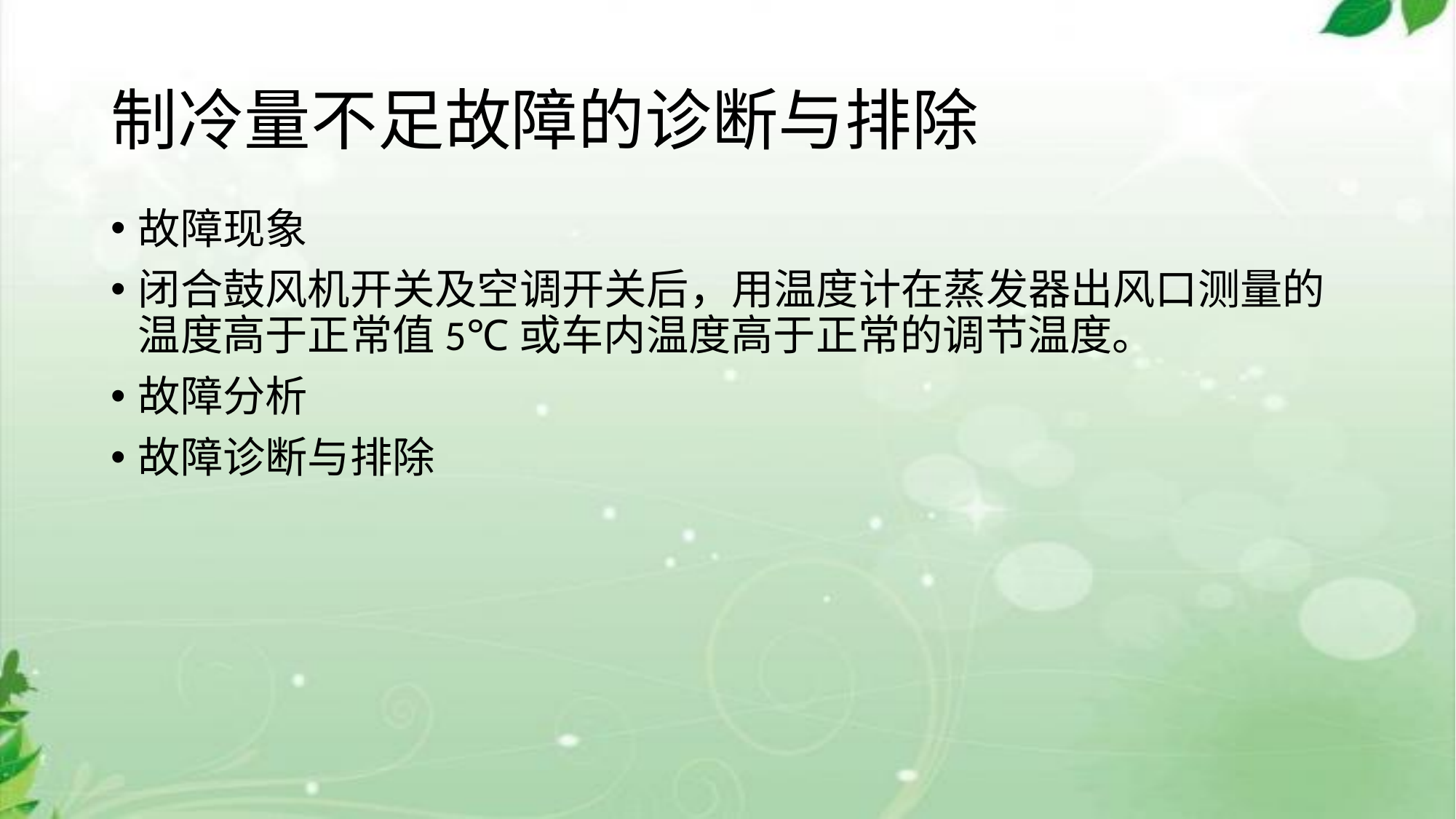

# 制冷量不足故障的诊断与排除
故障现象
闭合鼓风机开关及空调开关后，用温度计在蒸发器出风口测量的温度高于正常值5℃或车内温度高于正常的调节温度。
故障分析
故障诊断与排除